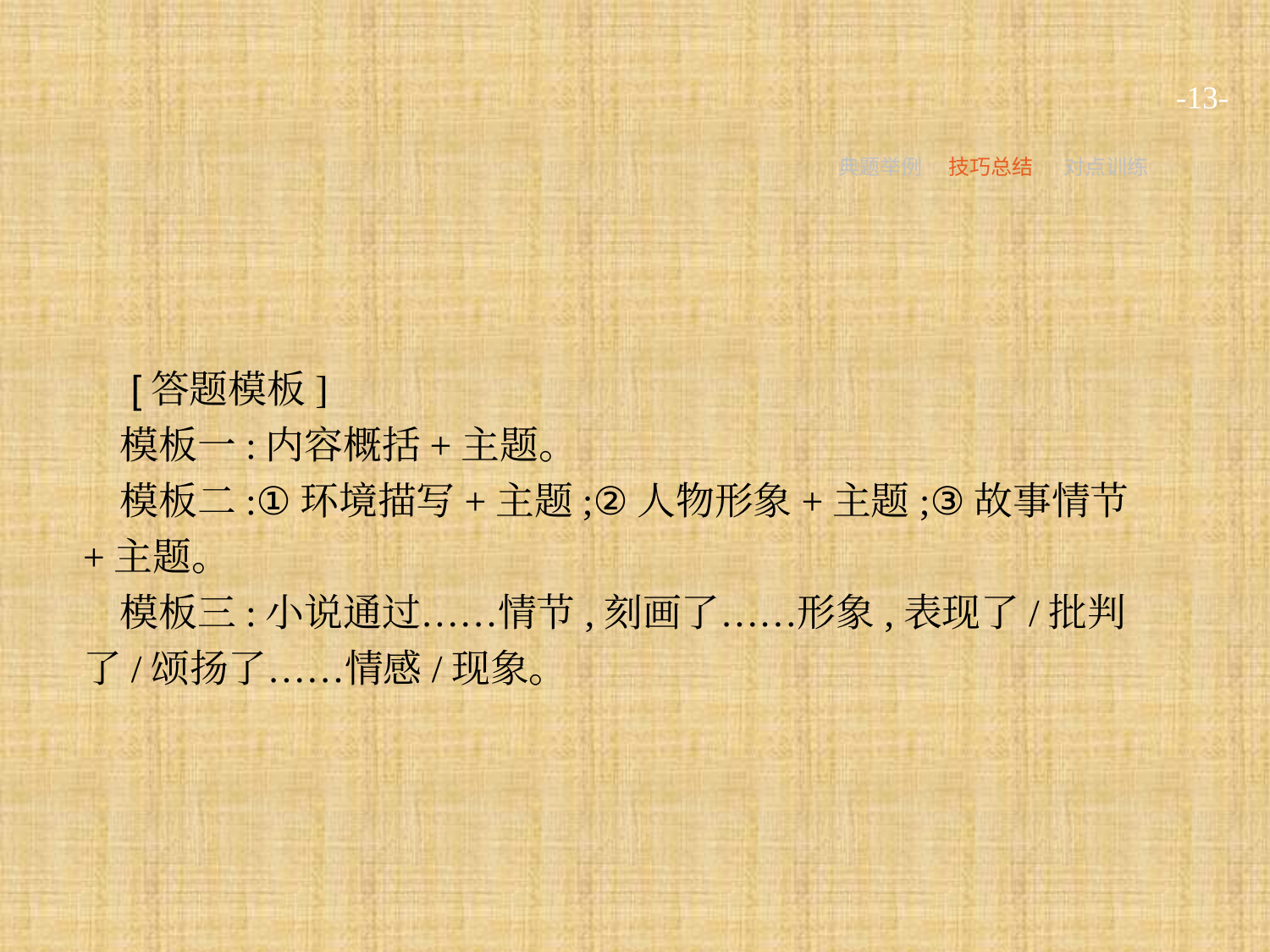

-13-
典题举例
技巧总结
对点训练
 [答题模板]
模板一:内容概括+主题。
模板二:①环境描写+主题;②人物形象+主题;③故事情节+主题。
模板三:小说通过……情节,刻画了……形象,表现了/批判了/颂扬了……情感/现象。